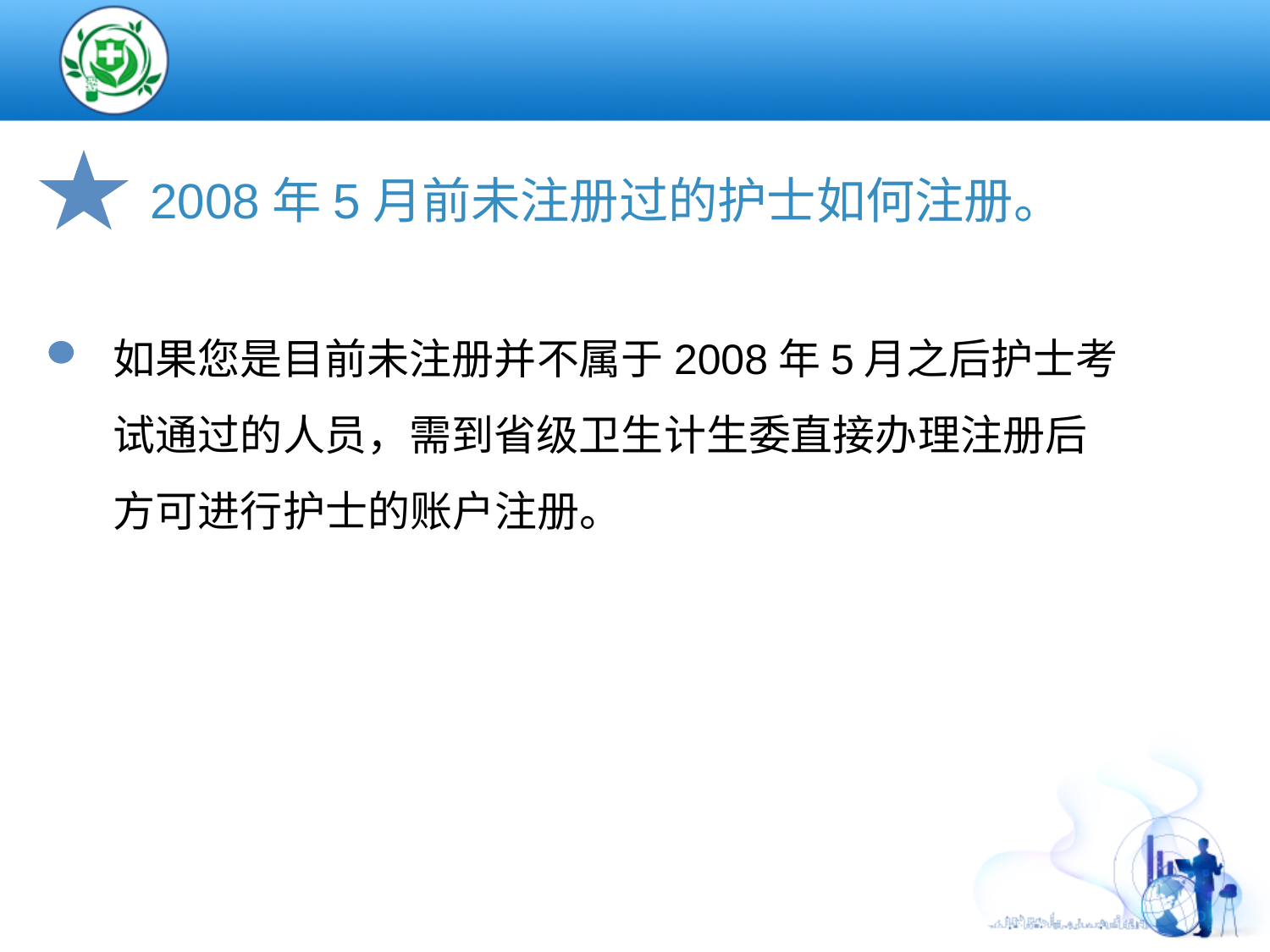

2008年5月前未注册过的护士如何注册。
如果您是目前未注册并不属于2008年5月之后护士考试通过的人员，需到省级卫生计生委直接办理注册后方可进行护士的账户注册。